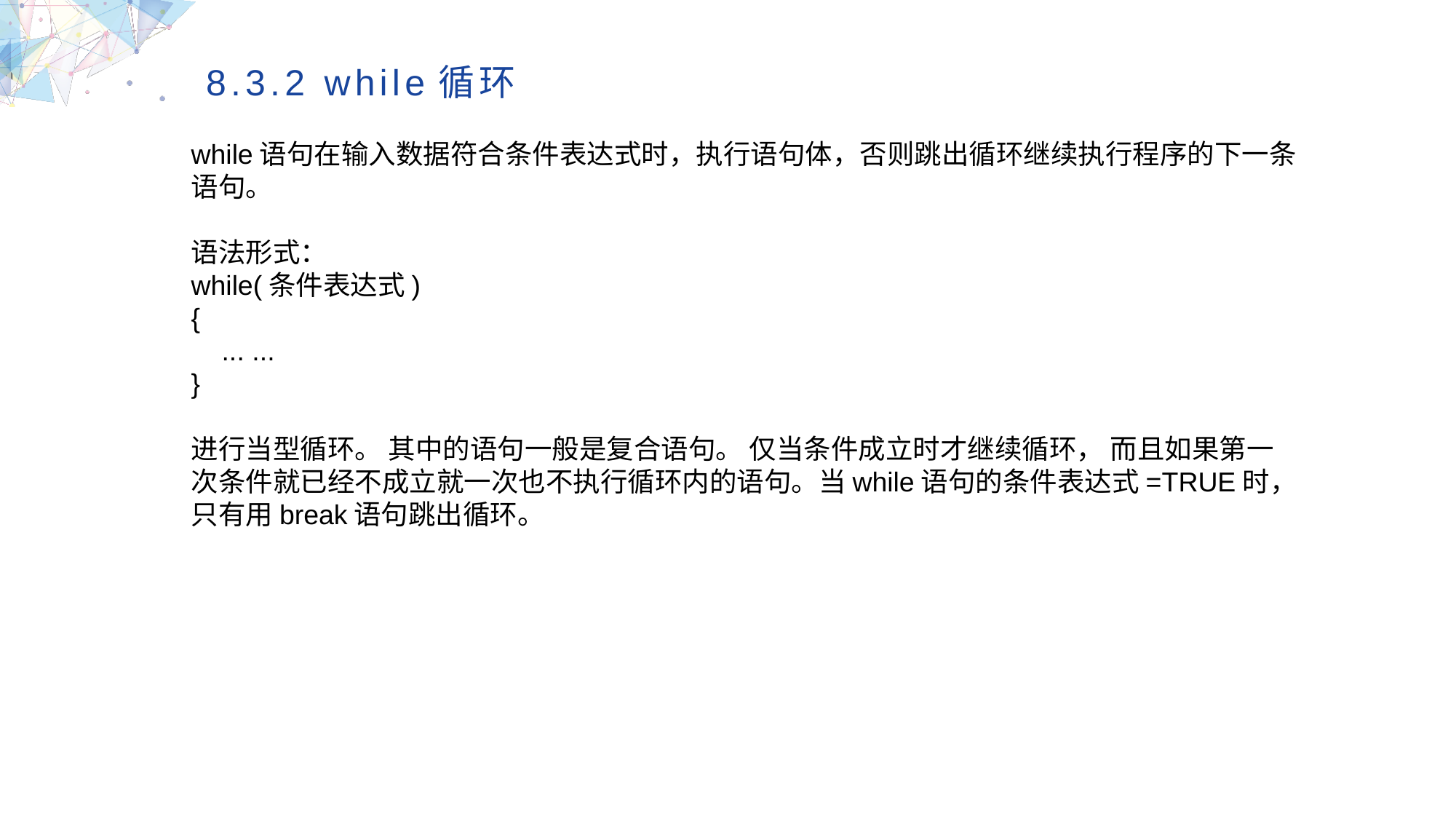

8.3.2 while循环
while语句在输入数据符合条件表达式时，执行语句体，否则跳出循环继续执行程序的下一条语句。

语法形式：
while(条件表达式)
{
    ... ...
}

进行当型循环。 其中的语句一般是复合语句。 仅当条件成立时才继续循环， 而且如果第一次条件就已经不成立就一次也不执行循环内的语句。当while语句的条件表达式=TRUE时，只有用break语句跳出循环。
MULTIPURPOSE PRESENTATION TEMPLATE | UNIQUE DESIGN
Welcome Message